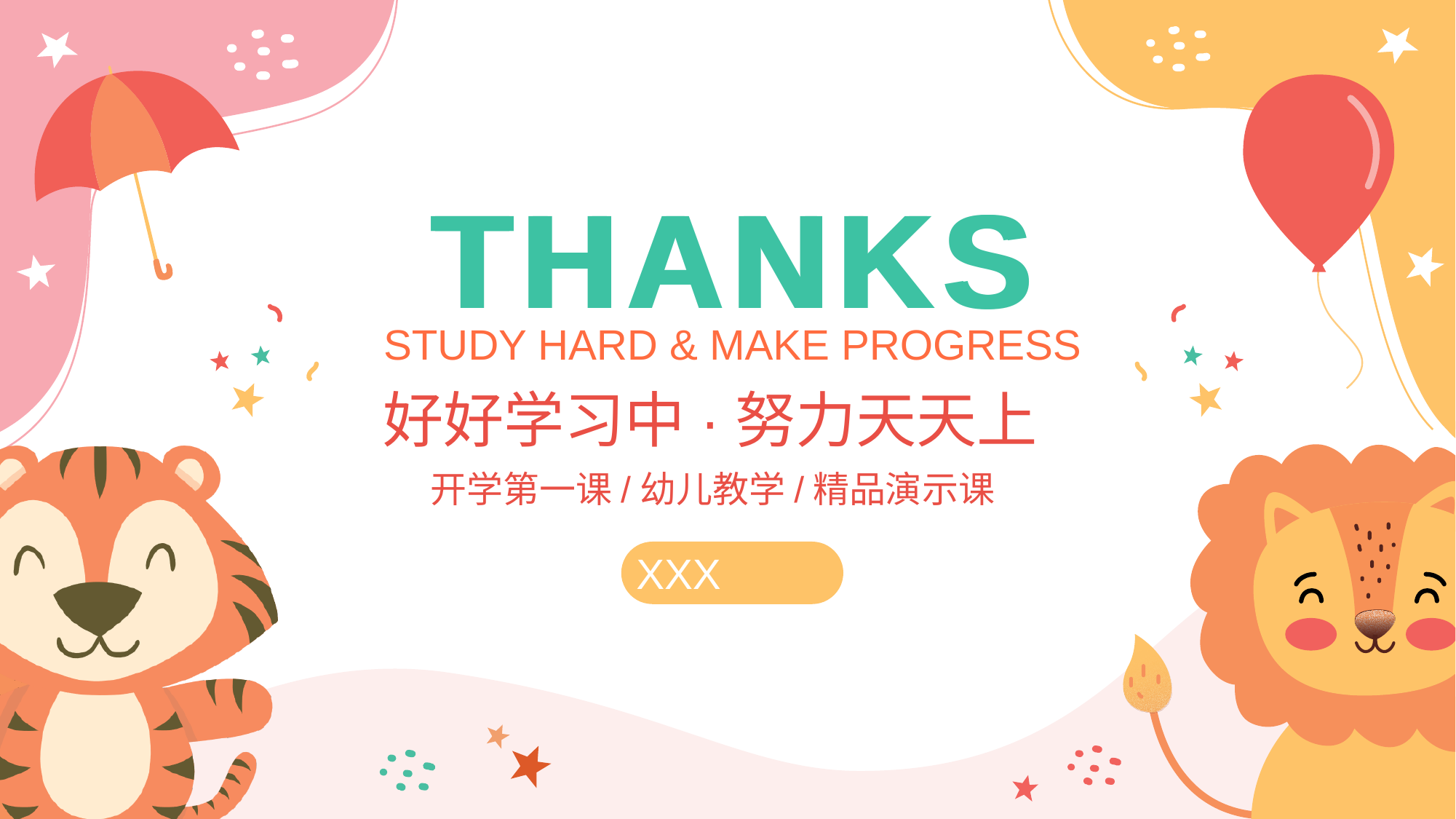

THANKS
THANKS
STUDY HARD & MAKE PROGRESS
好好学习中·努力天天上
开学第一课/幼儿教学/精品演示课

XXX